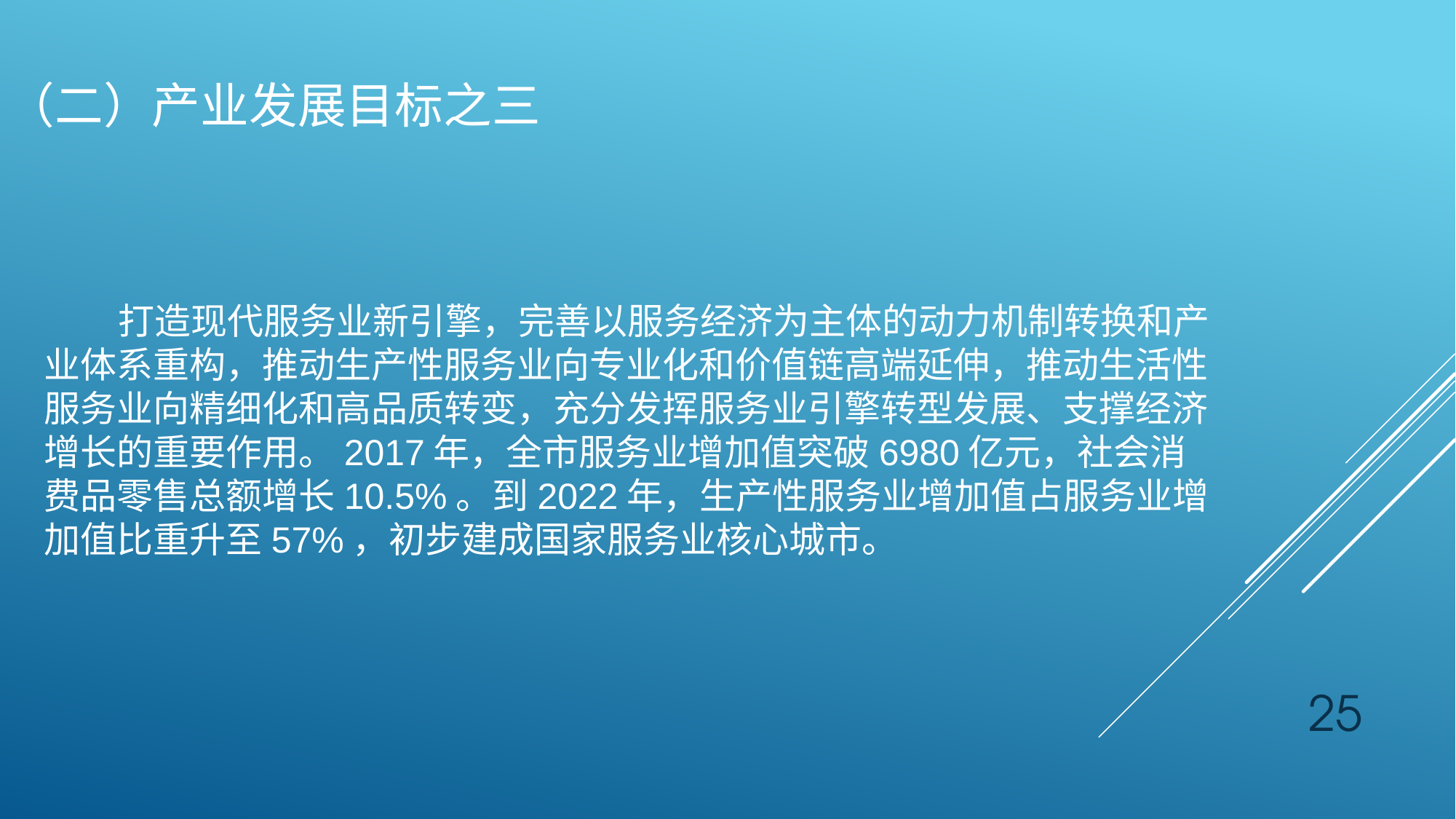

# （二）产业发展目标之三
        打造现代服务业新引擎，完善以服务经济为主体的动力机制转换和产业体系重构，推动生产性服务业向专业化和价值链高端延伸，推动生活性服务业向精细化和高品质转变，充分发挥服务业引擎转型发展、支撑经济增长的重要作用。2017年，全市服务业增加值突破6980亿元，社会消费品零售总额增长10.5%。到2022年，生产性服务业增加值占服务业增加值比重升至57%，初步建成国家服务业核心城市。
25